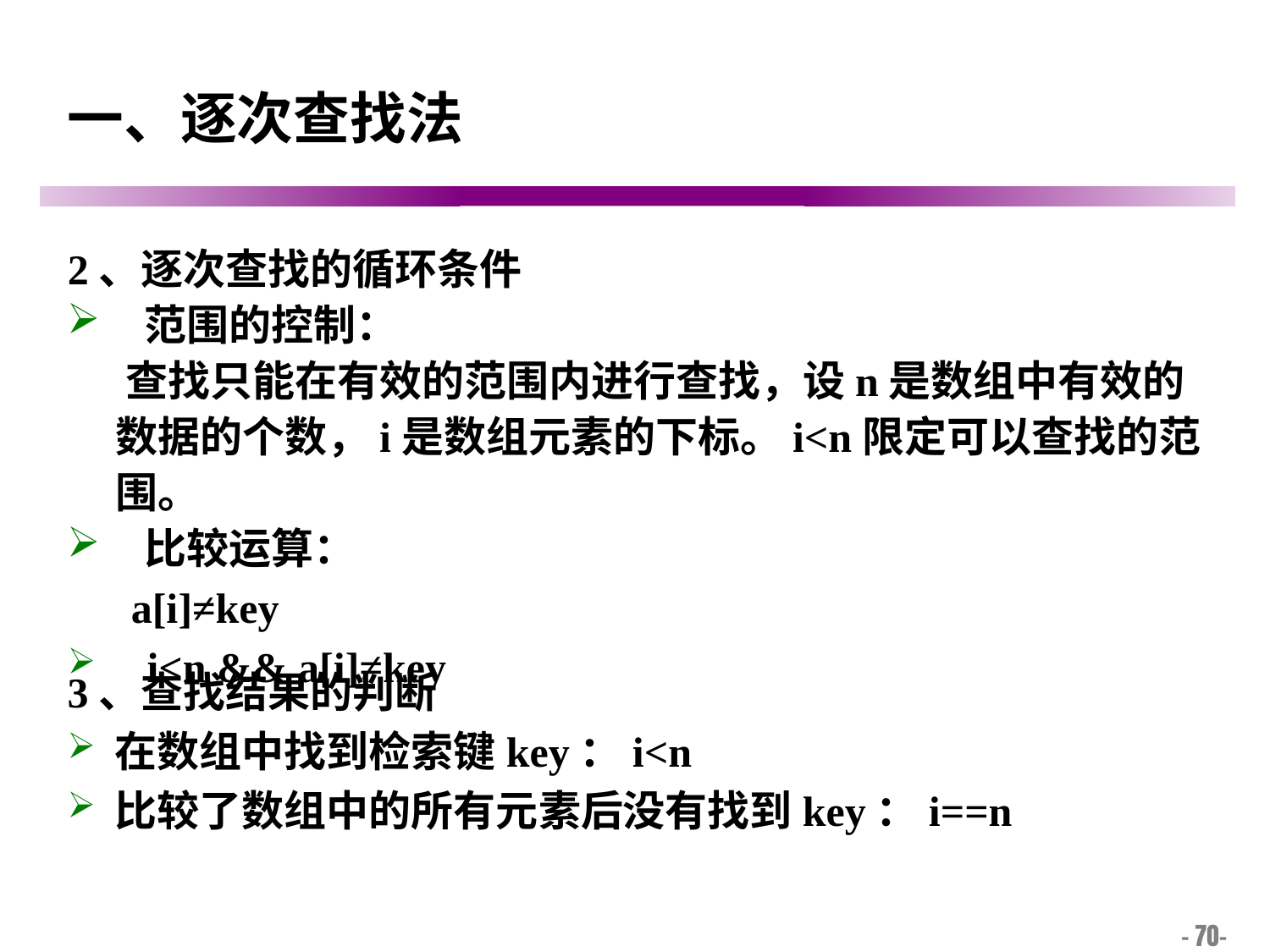

# 一、逐次查找法
2、逐次查找的循环条件
  范围的控制：
     查找只能在有效的范围内进行查找，设n是数组中有效的数据的个数，i是数组元素的下标。i<n限定可以查找的范围。
  比较运算：
      a[i]≠key
   i<n && a[i]≠key
3、查找结果的判断
在数组中找到检索键key：i<n
比较了数组中的所有元素后没有找到key：i==n
 - 70-